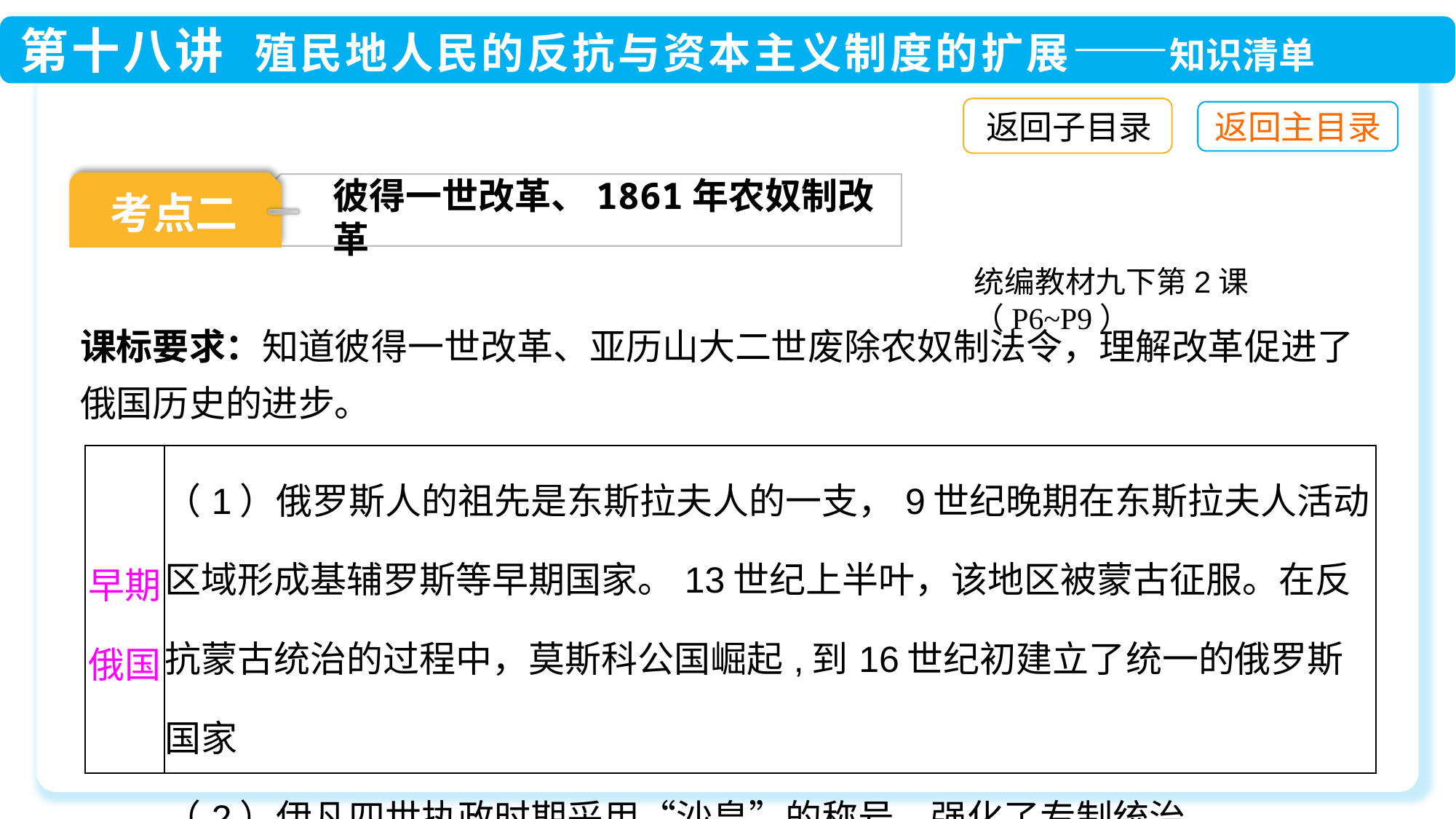

返回子目录
考点二

彼得一世改革、1861年农奴制改革

统编教材九下第2课（P6~P9）
课标要求：知道彼得一世改革、亚历山大二世废除农奴制法令，理解改革促进了俄国历史的进步。
| 早期俄国 | （1）俄罗斯人的祖先是东斯拉夫人的一支，9世纪晚期在东斯拉夫人活动区域形成基辅罗斯等早期国家。13世纪上半叶，该地区被蒙古征服。在反抗蒙古统治的过程中，莫斯科公国崛起,到16世纪初建立了统一的俄罗斯国家 （2）伊凡四世执政时期采用“沙皇”的称号，强化了专制统治 |
| --- | --- |